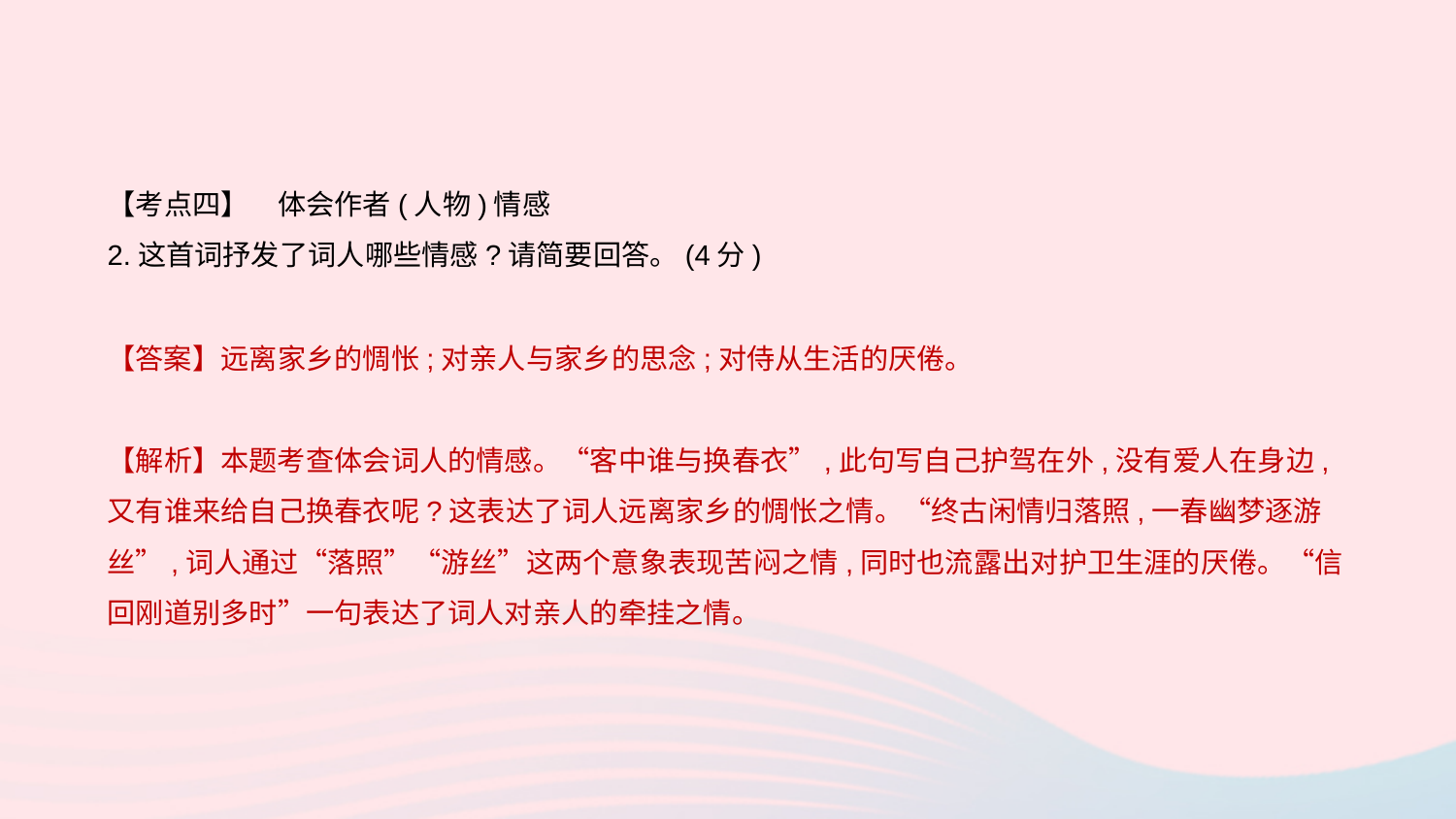

【考点四】　体会作者(人物)情感
2.这首词抒发了词人哪些情感?请简要回答。(4分)
【答案】远离家乡的惆怅;对亲人与家乡的思念;对侍从生活的厌倦。

【解析】本题考查体会词人的情感。“客中谁与换春衣”,此句写自己护驾在外,没有爱人在身边,又有谁来给自己换春衣呢?这表达了词人远离家乡的惆怅之情。“终古闲情归落照,一春幽梦逐游丝”,词人通过“落照”“游丝”这两个意象表现苦闷之情,同时也流露出对护卫生涯的厌倦。“信回刚道别多时”一句表达了词人对亲人的牵挂之情。